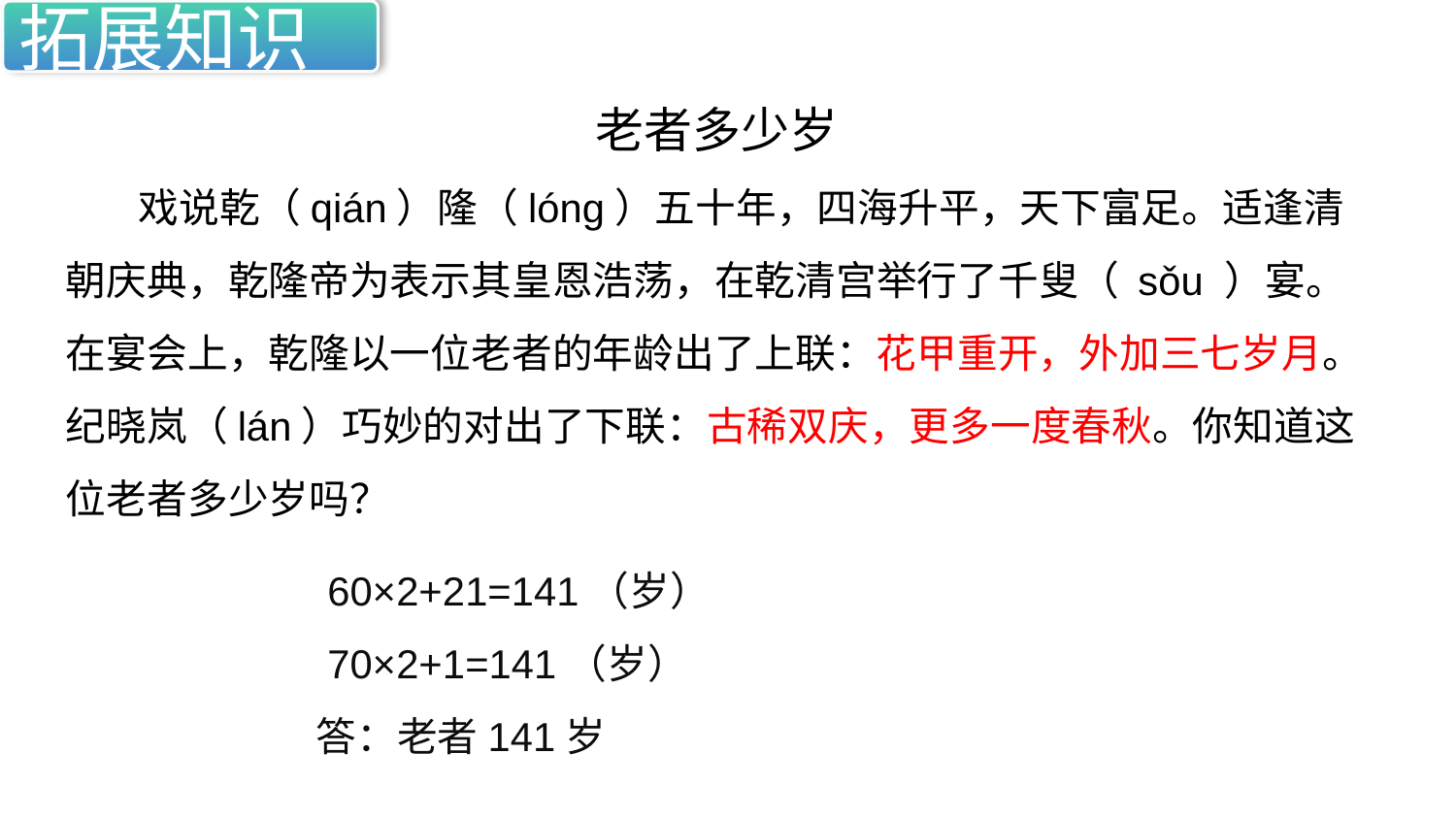

拓展知识
老者多少岁
戏说乾（qián）隆（lóng）五十年，四海升平，天下富足。适逢清朝庆典，乾隆帝为表示其皇恩浩荡，在乾清宫举行了千叟（ sǒu ）宴。在宴会上，乾隆以一位老者的年龄出了上联：花甲重开，外加三七岁月。纪晓岚（lán）巧妙的对出了下联：古稀双庆，更多一度春秋。你知道这位老者多少岁吗？
 60×2+21=141（岁）
 70×2+1=141（岁）
答：老者141岁